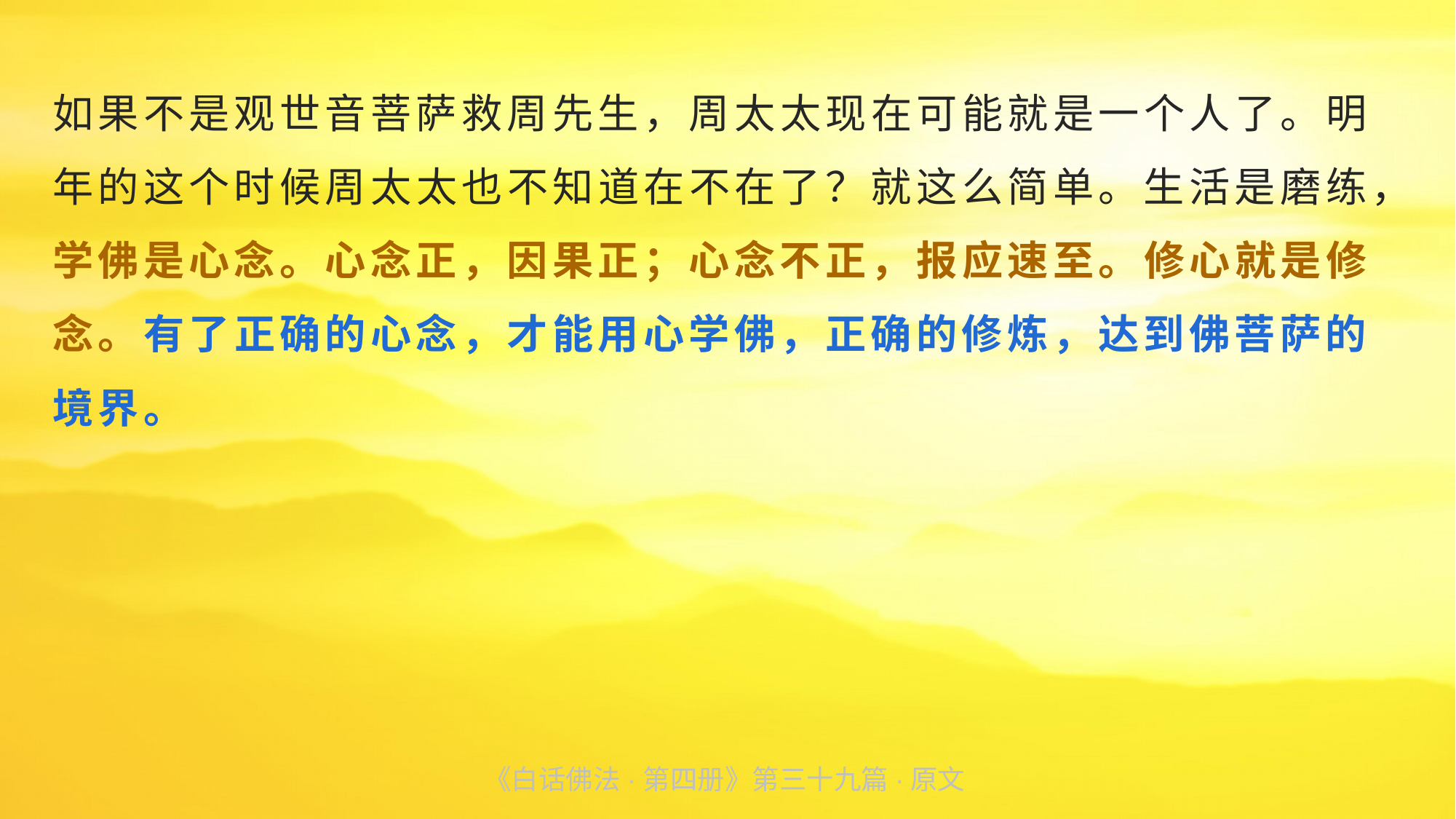

如果不是观世音菩萨救周先生，周太太现在可能就是一个人了。明年的这个时候周太太也不知道在不在了？就这么简单。生活是磨练，学佛是心念。心念正，因果正；心念不正，报应速至。修心就是修念。有了正确的心念，才能用心学佛，正确的修炼，达到佛菩萨的境界。

《白话佛法·第四册》第三十九篇·原文